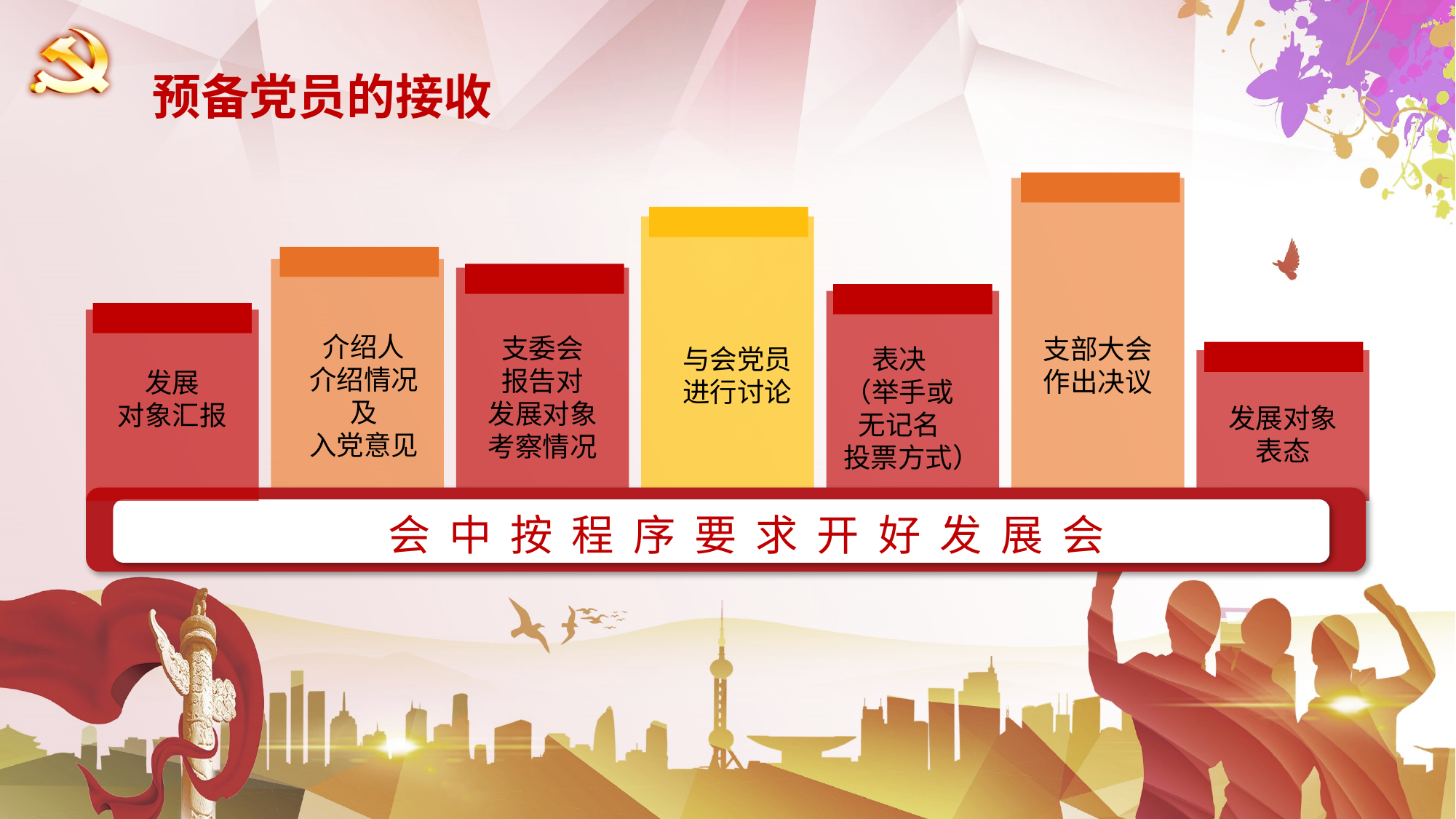

预备党员的接收

发展
对象汇报

介绍人
介绍情况
及
入党意见
支委会
报告对
发展对象
考察情况
支部大会
作出决议
与会党员进行讨论
表决
（举手或
无记名
   投票方式）

发展对象
表态

               会  中  按  程  序  要  求  开  好  发  展  会